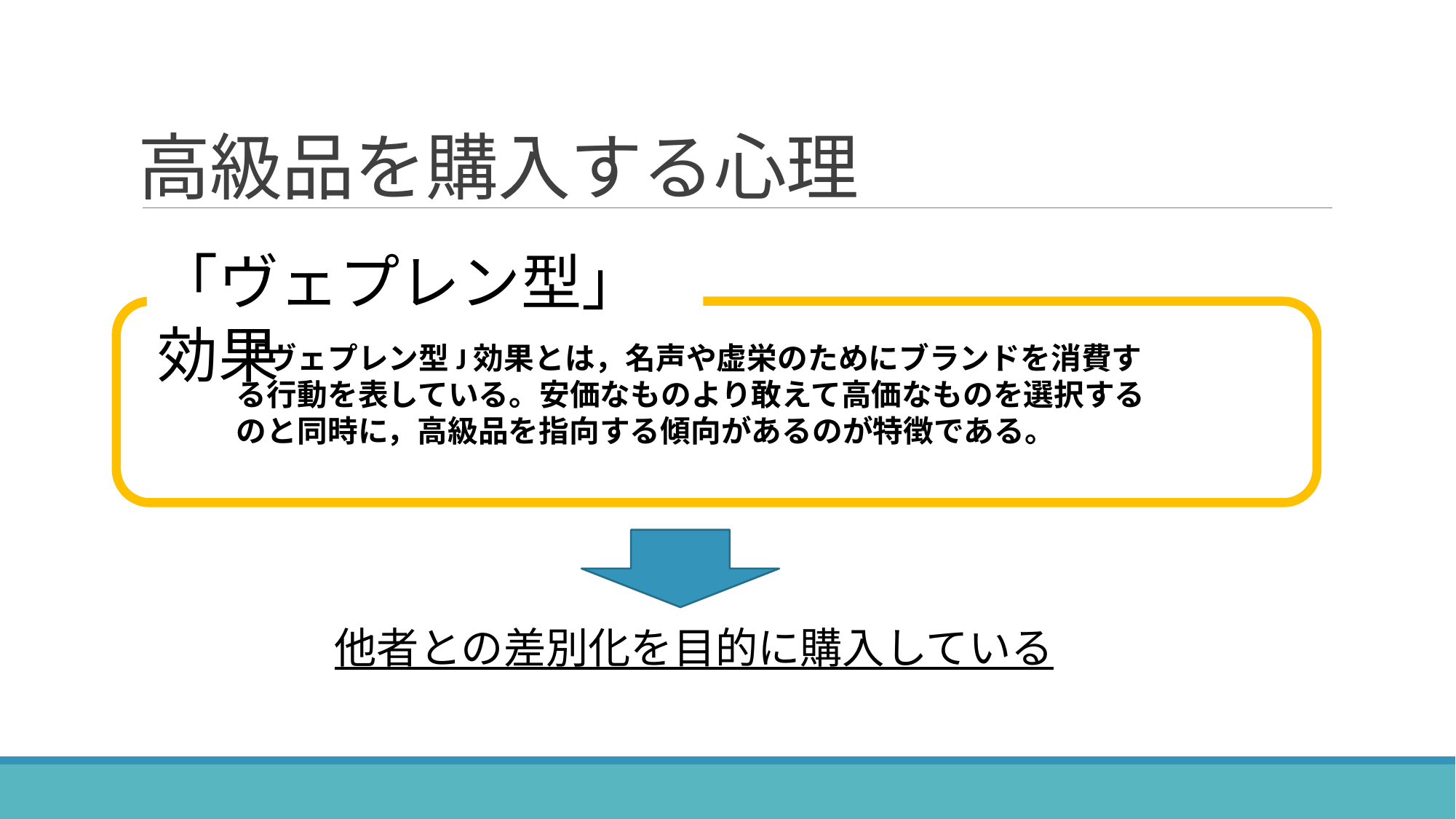

# 高級品を購入する心理
「ヴェプレン型」効果

「ヴェプレン型J効果とは，名声や虚栄のためにブランドを消費する行動を表している。安価なものより敢えて高価なものを選択するのと同時に，高級品を指向する傾向があるのが特徴である。

他者との差別化を目的に購入している